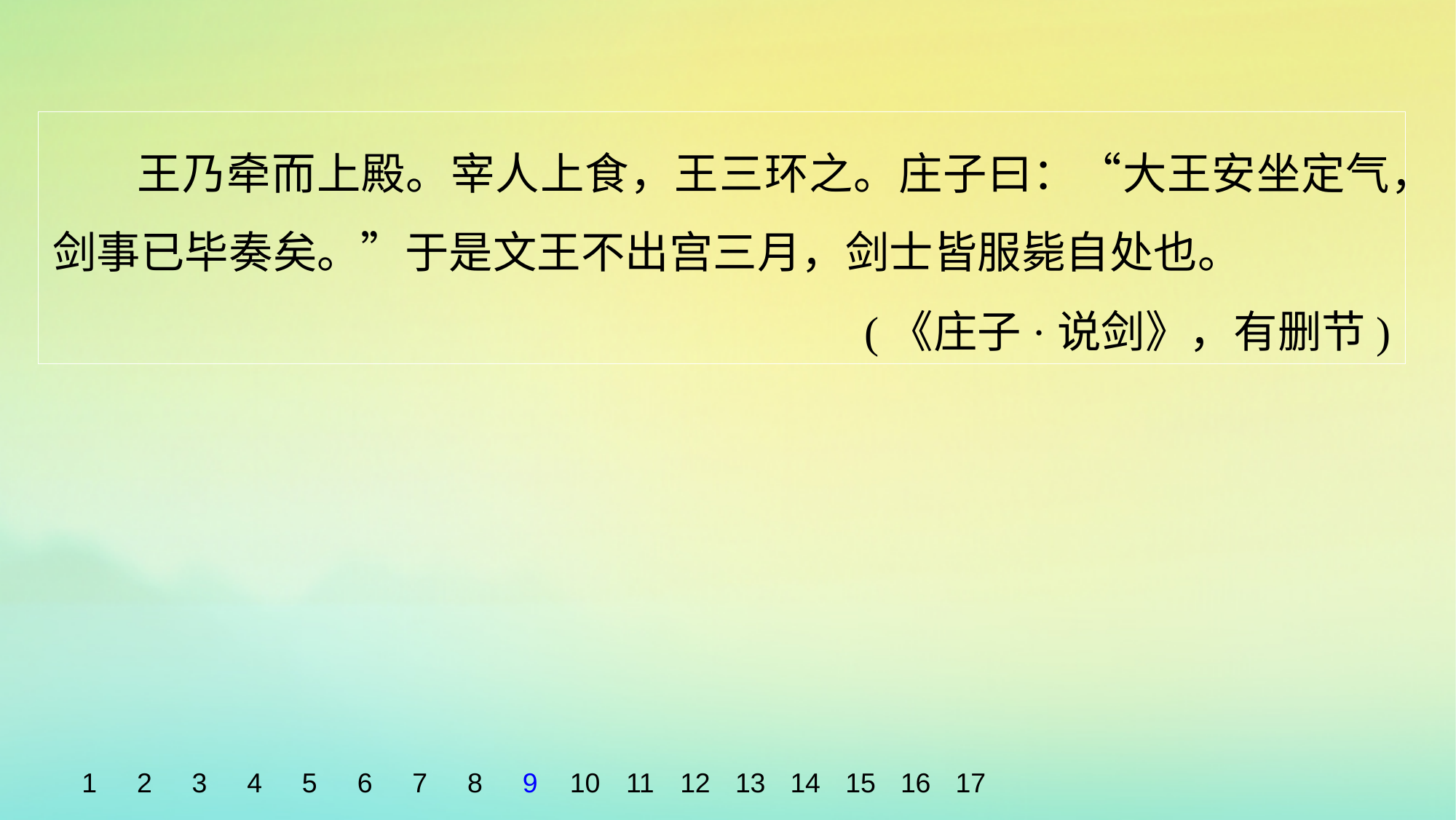

王乃牵而上殿。宰人上食，王三环之。庄子曰：“大王安坐定气，剑事已毕奏矣。”于是文王不出宫三月，剑士皆服毙自处也。
 (《庄子·说剑》，有删节)
1
2
3
4
5
6
7
8
9
10
11
12
13
14
15
16
17